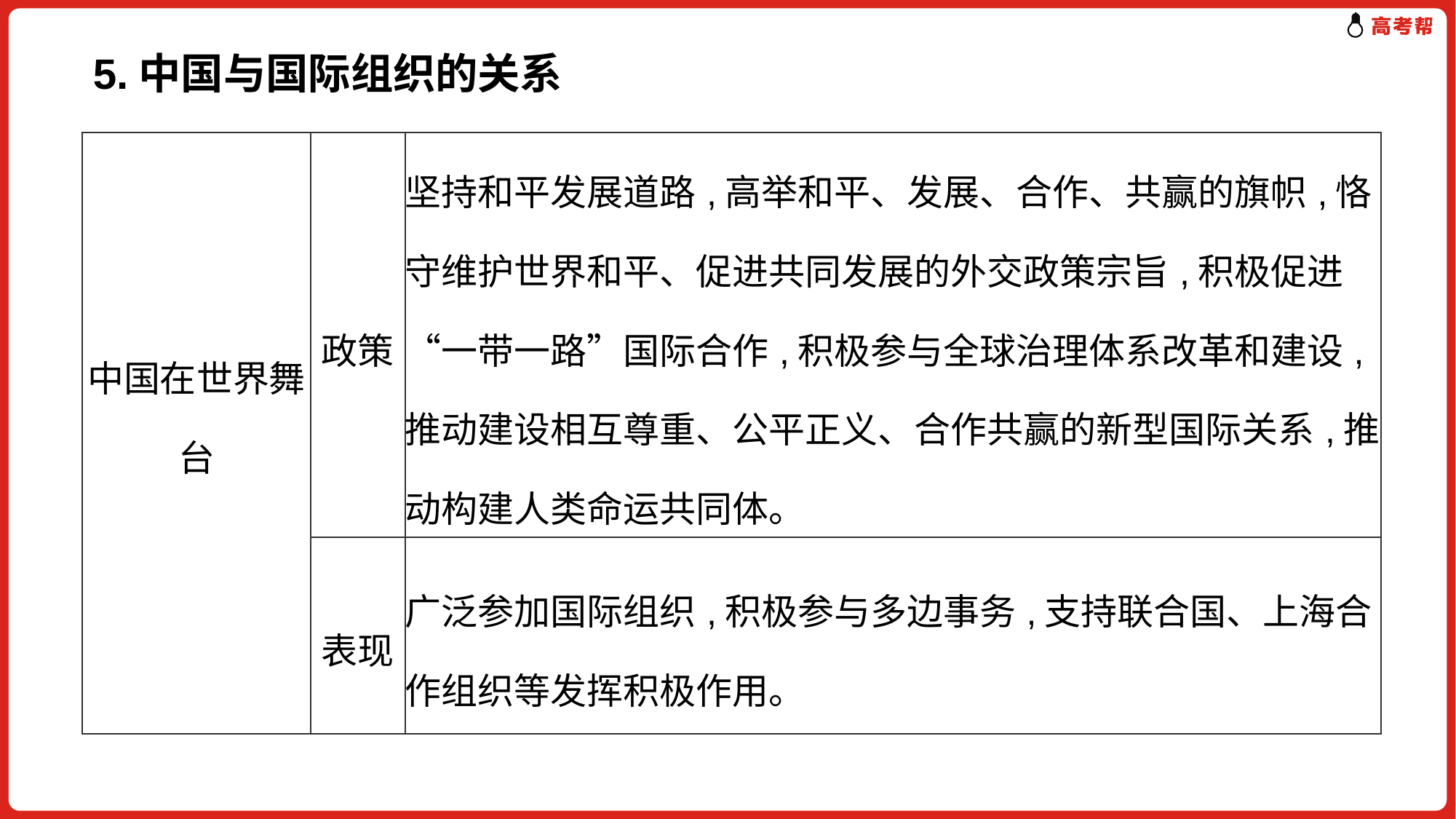

5.中国与国际组织的关系
| 中国在世界舞台 | 政策 | 坚持和平发展道路,高举和平、发展、合作、共赢的旗帜,恪守维护世界和平、促进共同发展的外交政策宗旨,积极促进“一带一路”国际合作,积极参与全球治理体系改革和建设,推动建设相互尊重、公平正义、合作共赢的新型国际关系,推动构建人类命运共同体。 |
| --- | --- | --- |
|  | 表现 | 广泛参加国际组织,积极参与多边事务,支持联合国、上海合作组织等发挥积极作用。 |